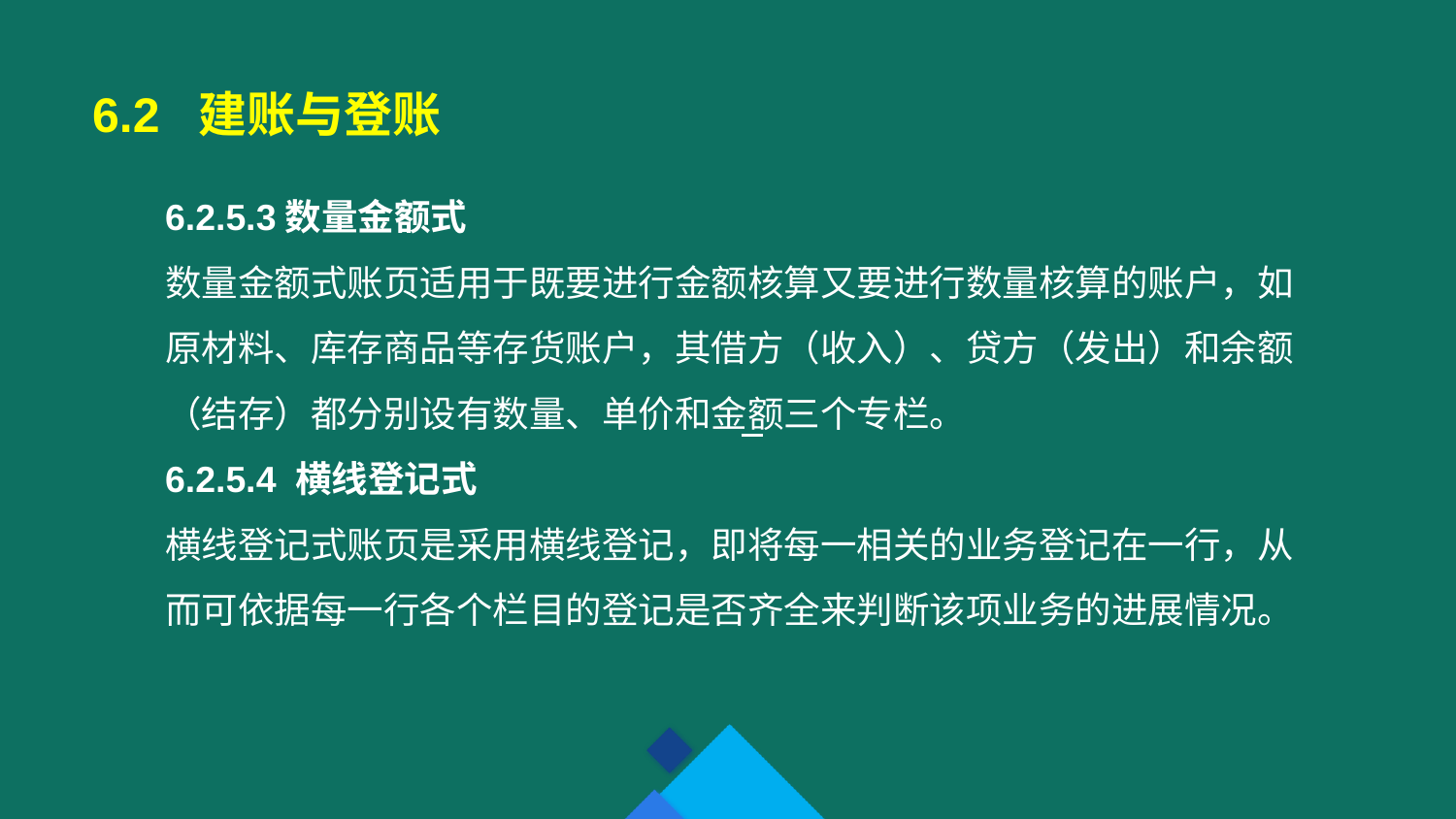

6.2  建账与登账

6.2.5.3数量金额式
数量金额式账页适用于既要进行金额核算又要进行数量核算的账户，如原材料、库存商品等存货账户，其借方（收入）、贷方（发出）和余额（结存）都分别设有数量、单价和金额三个专栏。
6.2.5.4 横线登记式
横线登记式账页是采用横线登记，即将每一相关的业务登记在一行，从而可依据每一行各个栏目的登记是否齐全来判断该项业务的进展情况。